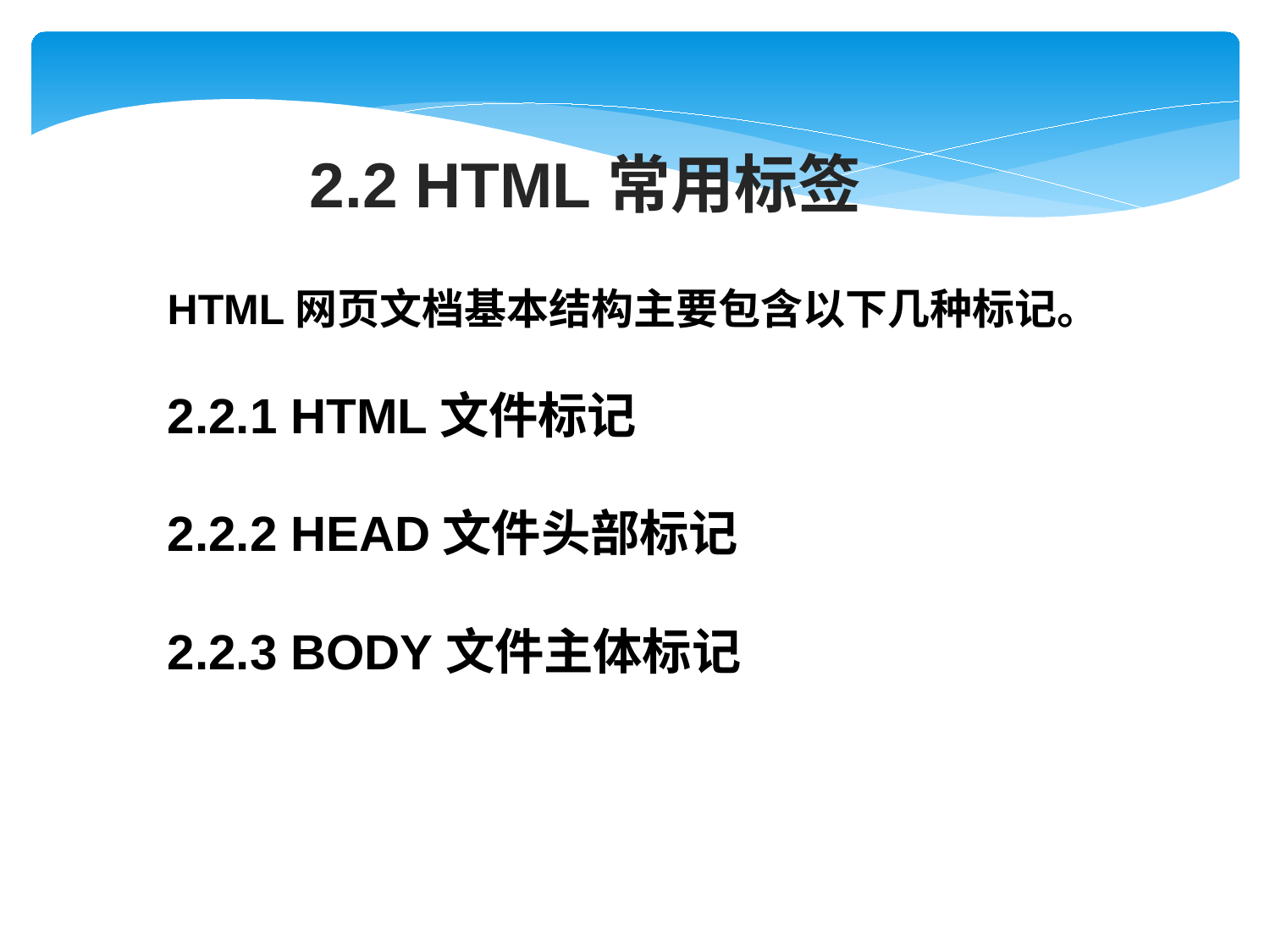

2.2 HTML常用标签
HTML网页文档基本结构主要包含以下几种标记。

2.2.1 HTML文件标记

2.2.2 HEAD文件头部标记

2.2.3 BODY文件主体标记